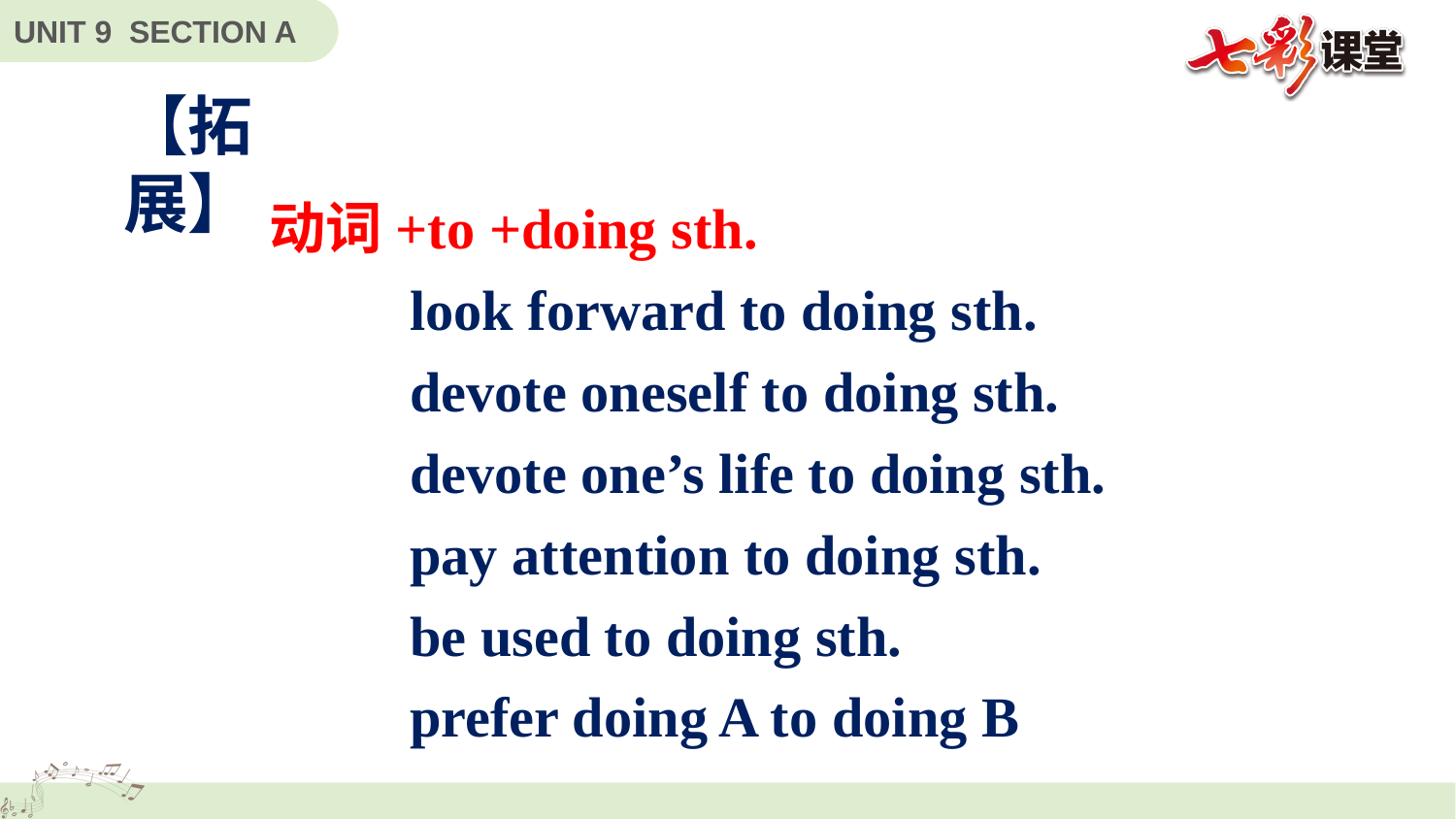

【拓展】
动词+to +doing sth.
          look forward to doing sth.
          devote oneself to doing sth.
          devote one’s life to doing sth.
          pay attention to doing sth.
          be used to doing sth.
          prefer doing A to doing B